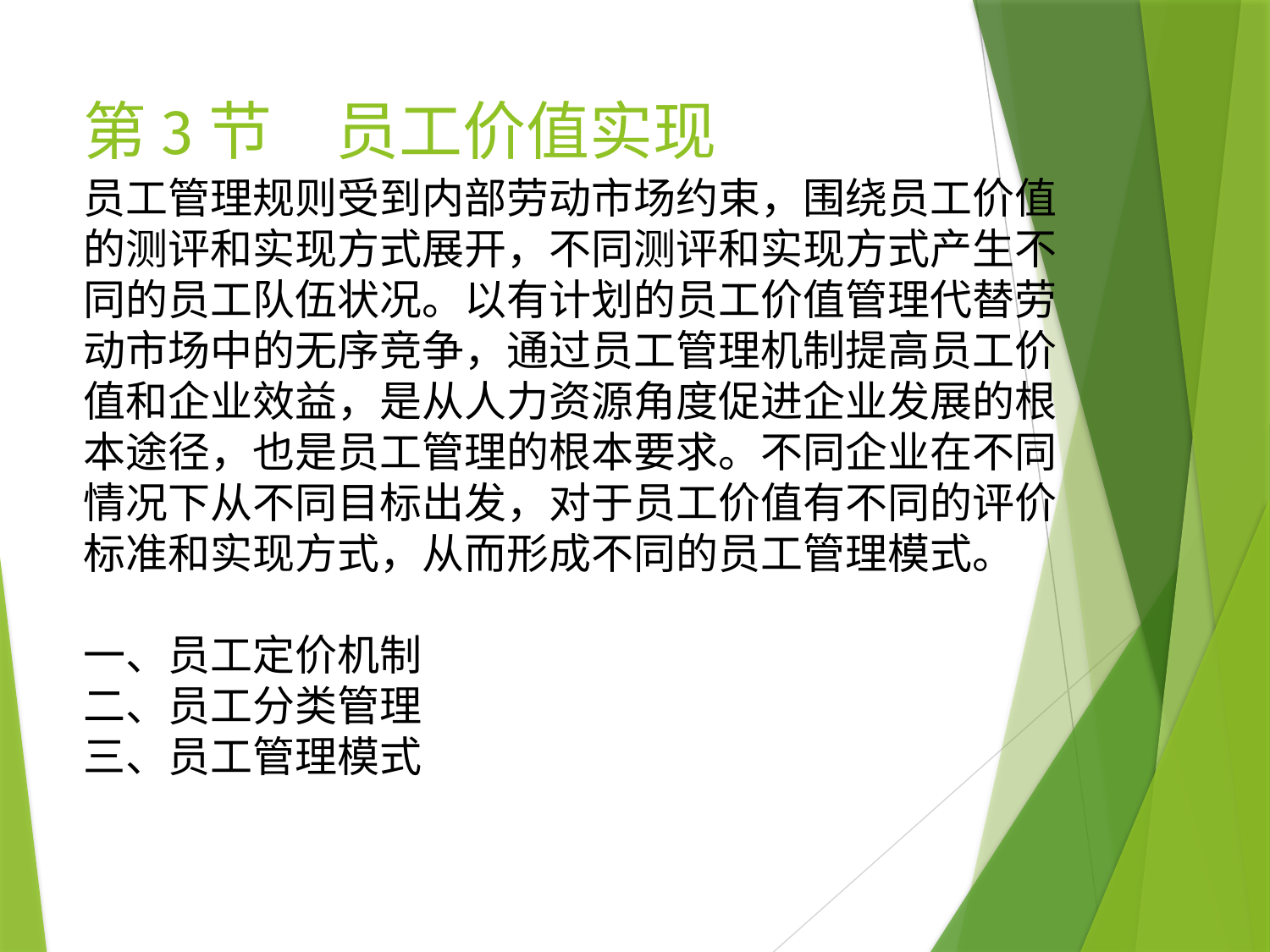

# 第3节　员工价值实现
员工管理规则受到内部劳动市场约束，围绕员工价值的测评和实现方式展开，不同测评和实现方式产生不同的员工队伍状况。以有计划的员工价值管理代替劳动市场中的无序竞争，通过员工管理机制提高员工价值和企业效益，是从人力资源角度促进企业发展的根本途径，也是员工管理的根本要求。不同企业在不同情况下从不同目标出发，对于员工价值有不同的评价标准和实现方式，从而形成不同的员工管理模式。

一、员工定价机制
二、员工分类管理
三、员工管理模式